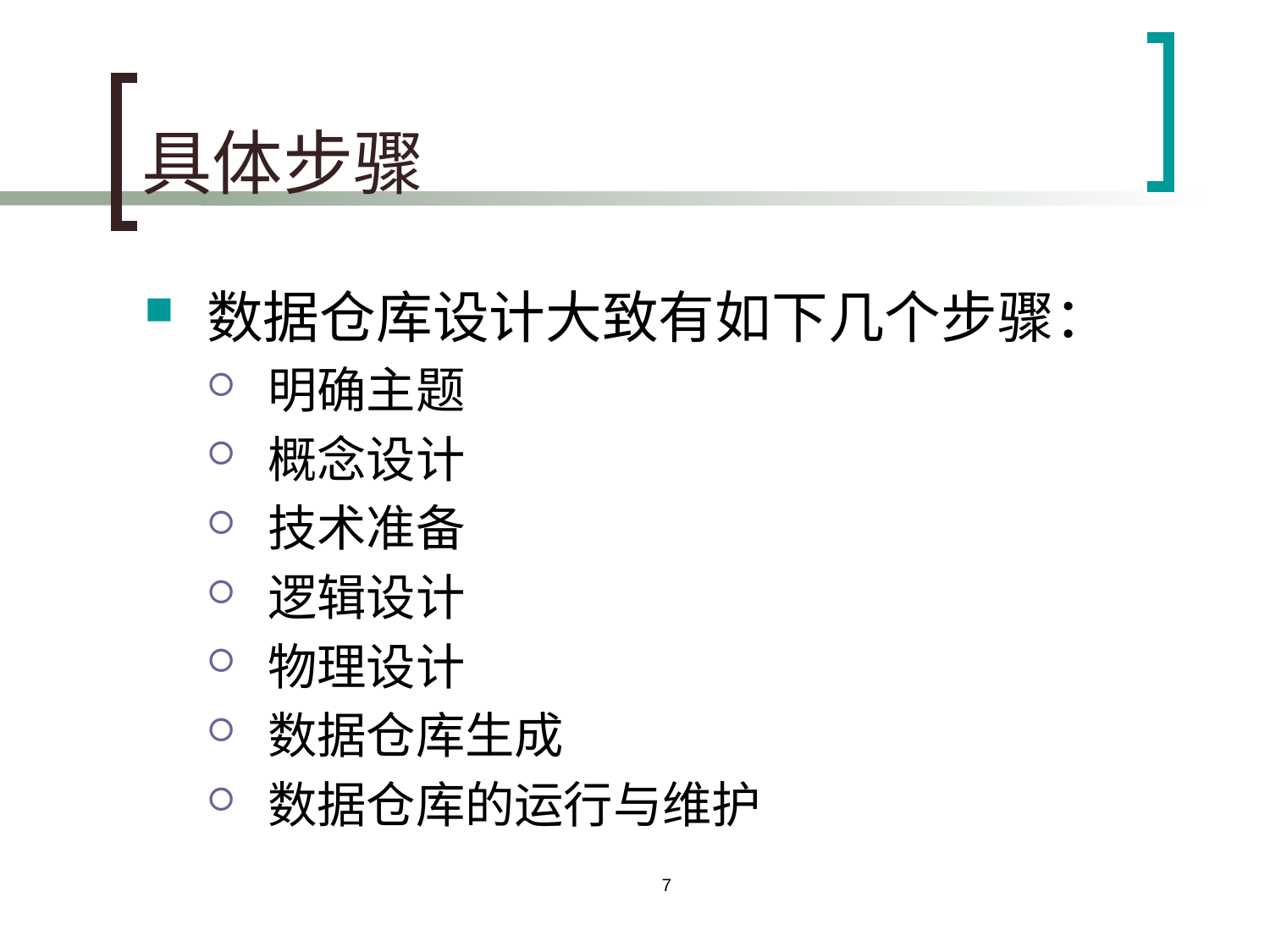

# 具体步骤
数据仓库设计大致有如下几个步骤：
明确主题
概念设计
技术准备
逻辑设计
物理设计
数据仓库生成
数据仓库的运行与维护
7